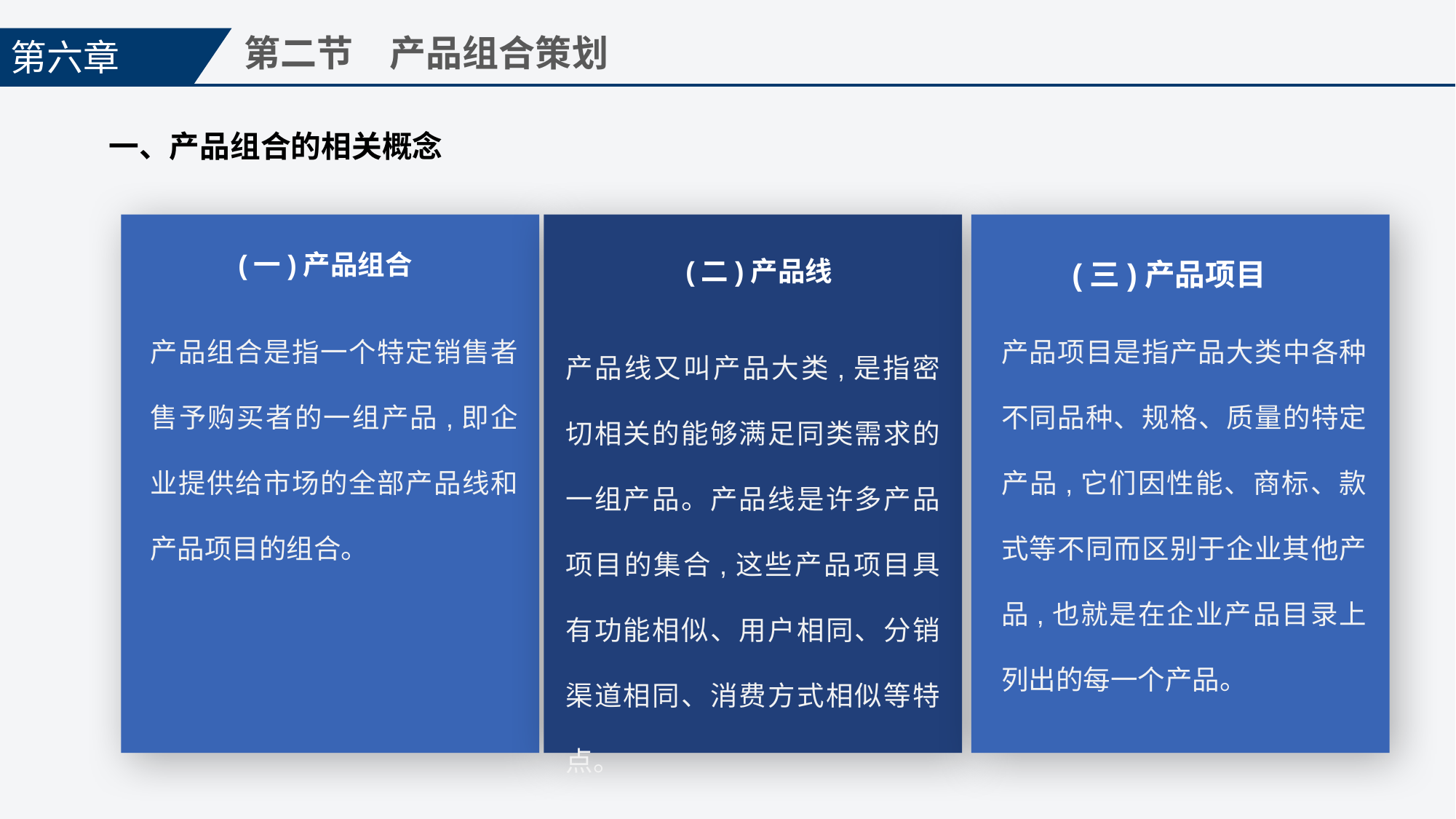

第六章
第二节　产品组合策划
一、产品组合的相关概念

(一)产品组合
(二)产品线
(三)产品项目
产品组合是指一个特定销售者售予购买者的一组产品,即企业提供给市场的全部产品线和产品项目的组合。
产品项目是指产品大类中各种不同品种、规格、质量的特定产品,它们因性能、商标、款式等不同而区别于企业其他产品,也就是在企业产品目录上列出的每一个产品。

产品线又叫产品大类,是指密切相关的能够满足同类需求的一组产品。产品线是许多产品项目的集合,这些产品项目具有功能相似、用户相同、分销渠道相同、消费方式相似等特点。